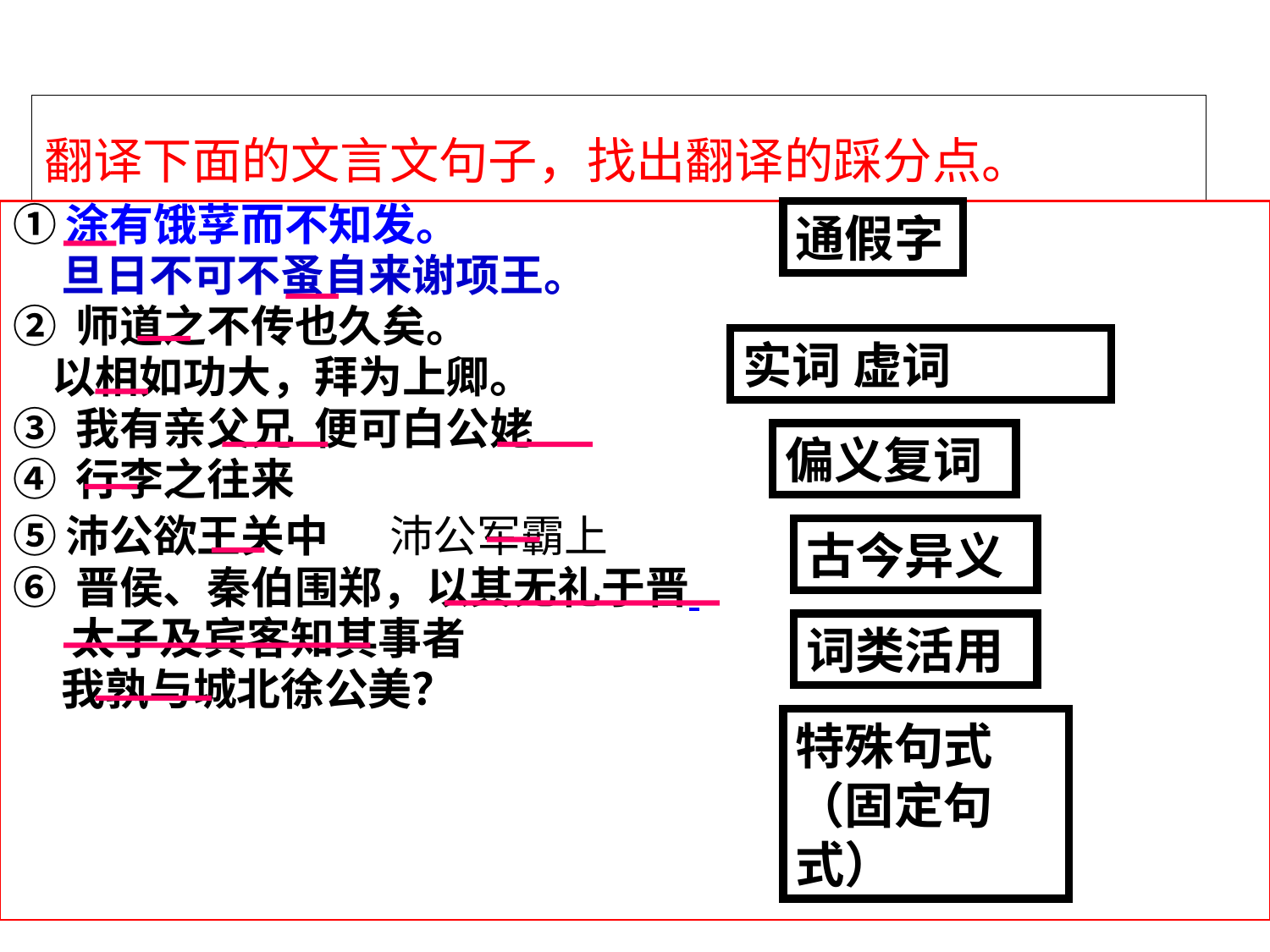

# 翻译下面的文言文句子，找出翻译的踩分点。
①涂有饿莩而不知发。
    旦日不可不蚤自来谢项王。
② 师道之不传也久矣。
   以相如功大，拜为上卿。
③ 我有亲父兄  便可白公姥
④ 行李之往来
⑤沛公欲王关中      沛公军霸上
⑥ 晋侯、秦伯围郑，以其无礼于晋
     太子及宾客知其事者
    我孰与城北徐公美？

通假字

实词 虚词

偏义复词

古今异义

词类活用

特殊句式（固定句式）